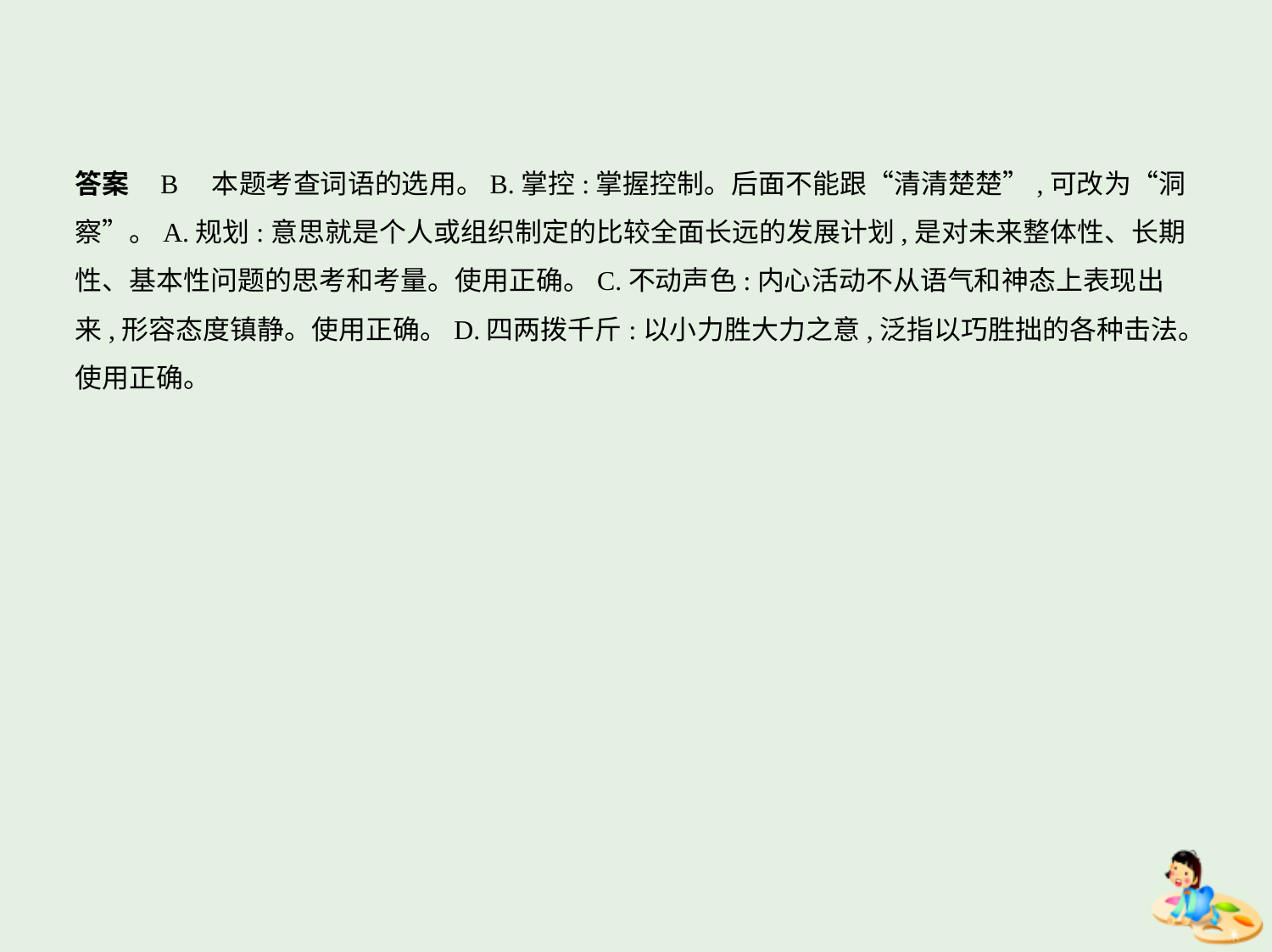

答案    B　本题考查词语的选用。B.掌控:掌握控制。后面不能跟“清清楚楚”,可改为“洞
察”。A.规划:意思就是个人或组织制定的比较全面长远的发展计划,是对未来整体性、长期
性、基本性问题的思考和考量。使用正确。C.不动声色:内心活动不从语气和神态上表现出
来,形容态度镇静。使用正确。D.四两拨千斤:以小力胜大力之意,泛指以巧胜拙的各种击法。
使用正确。